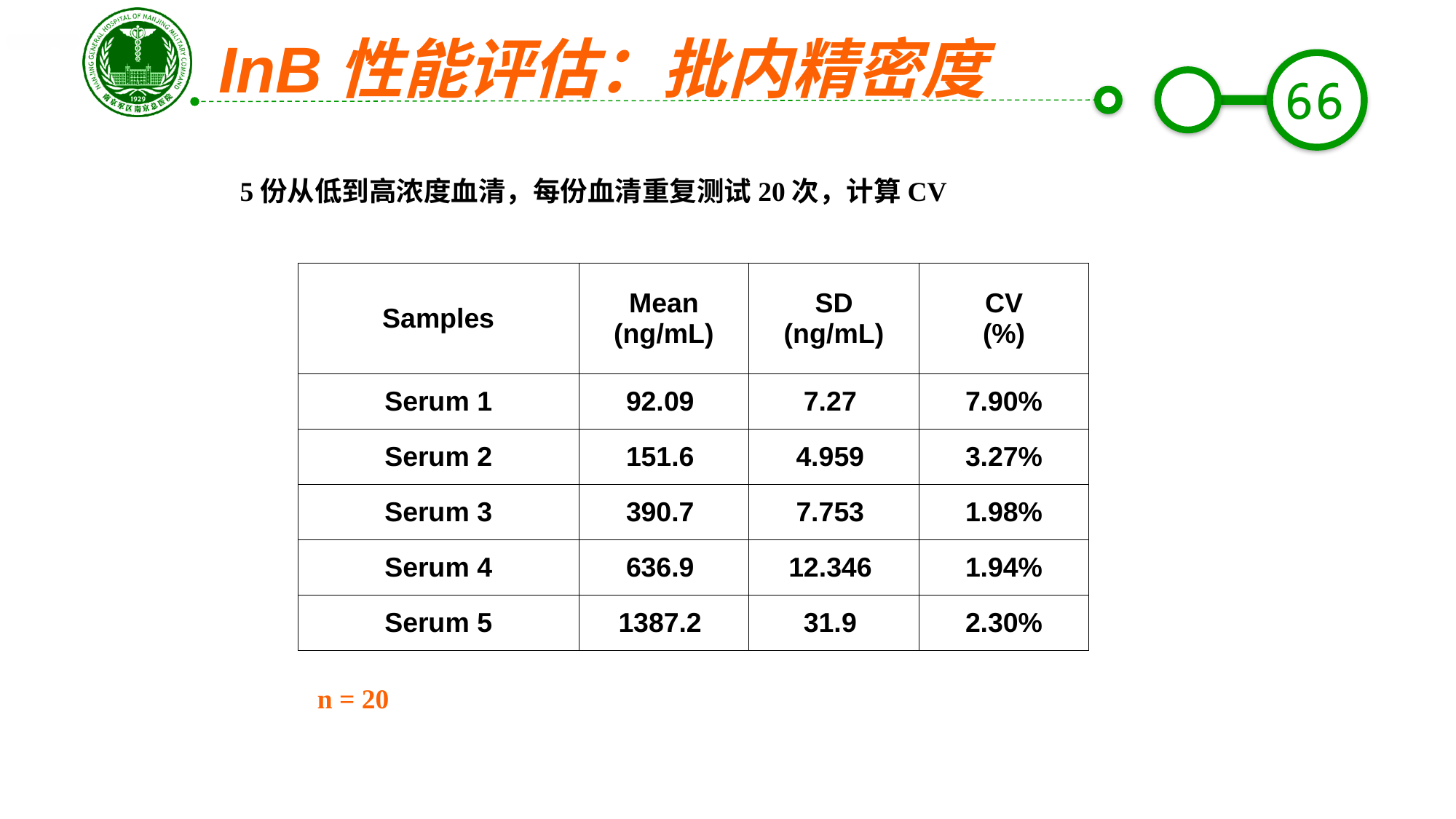

InB性能评估：批内精密度
5份从低到高浓度血清，每份血清重复测试20次，计算CV
| Samples | Mean (ng/mL) | SD (ng/mL) | CV (%) |
| --- | --- | --- | --- |
| Serum 1 | 92.09 | 7.27 | 7.90% |
| Serum 2 | 151.6 | 4.959 | 3.27% |
| Serum 3 | 390.7 | 7.753 | 1.98% |
| Serum 4 | 636.9 | 12.346 | 1.94% |
| Serum 5 | 1387.2 | 31.9 | 2.30% |
n = 20